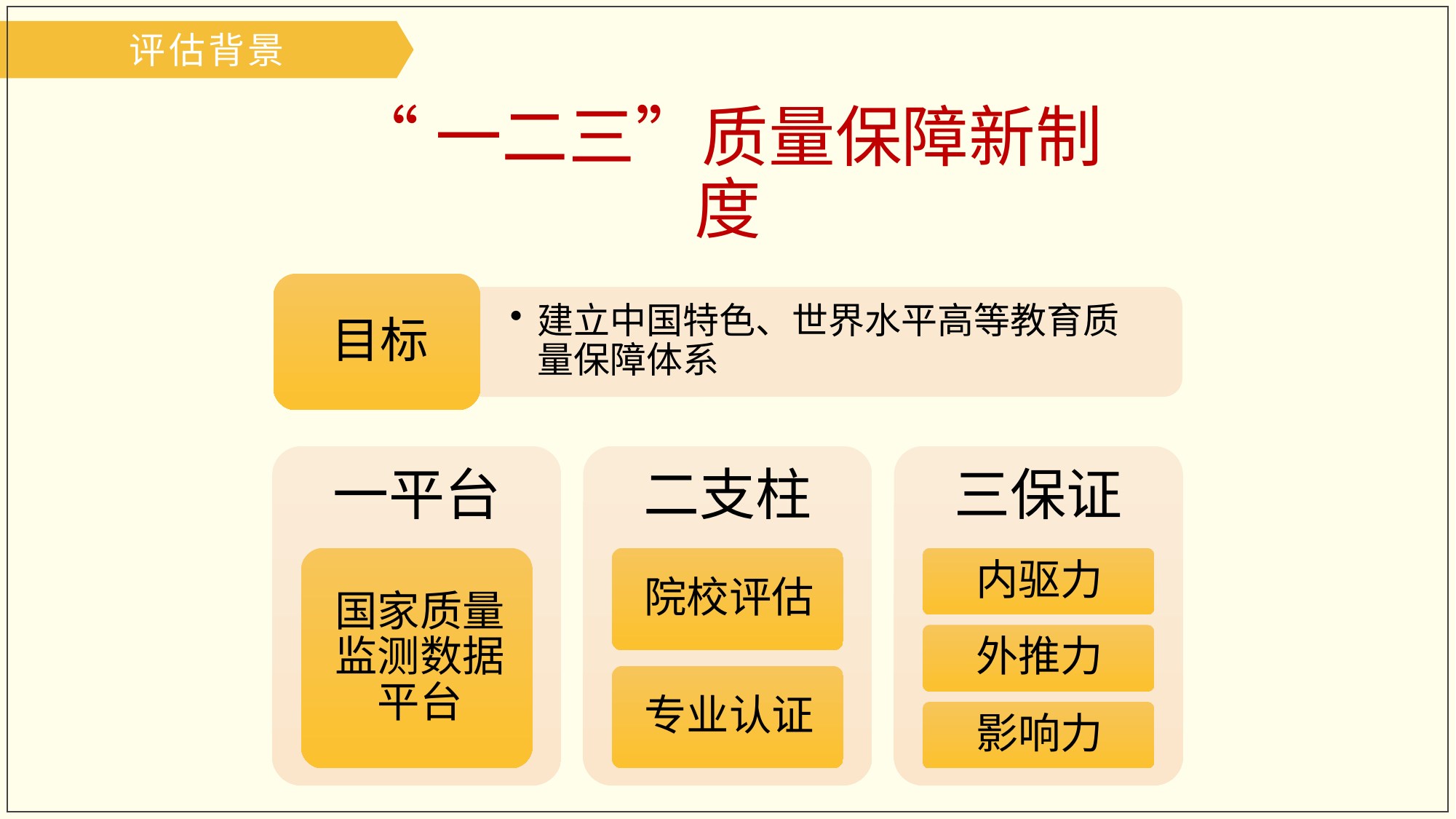

评估背景

# “一二三”质量保障新制度
建立中国特色、世界水平高等教育质量保障体系
目标
一平台
国家质量监测数据平台
二支柱
院校评估
专业认证
三保证
内驱力
外推力
影响力